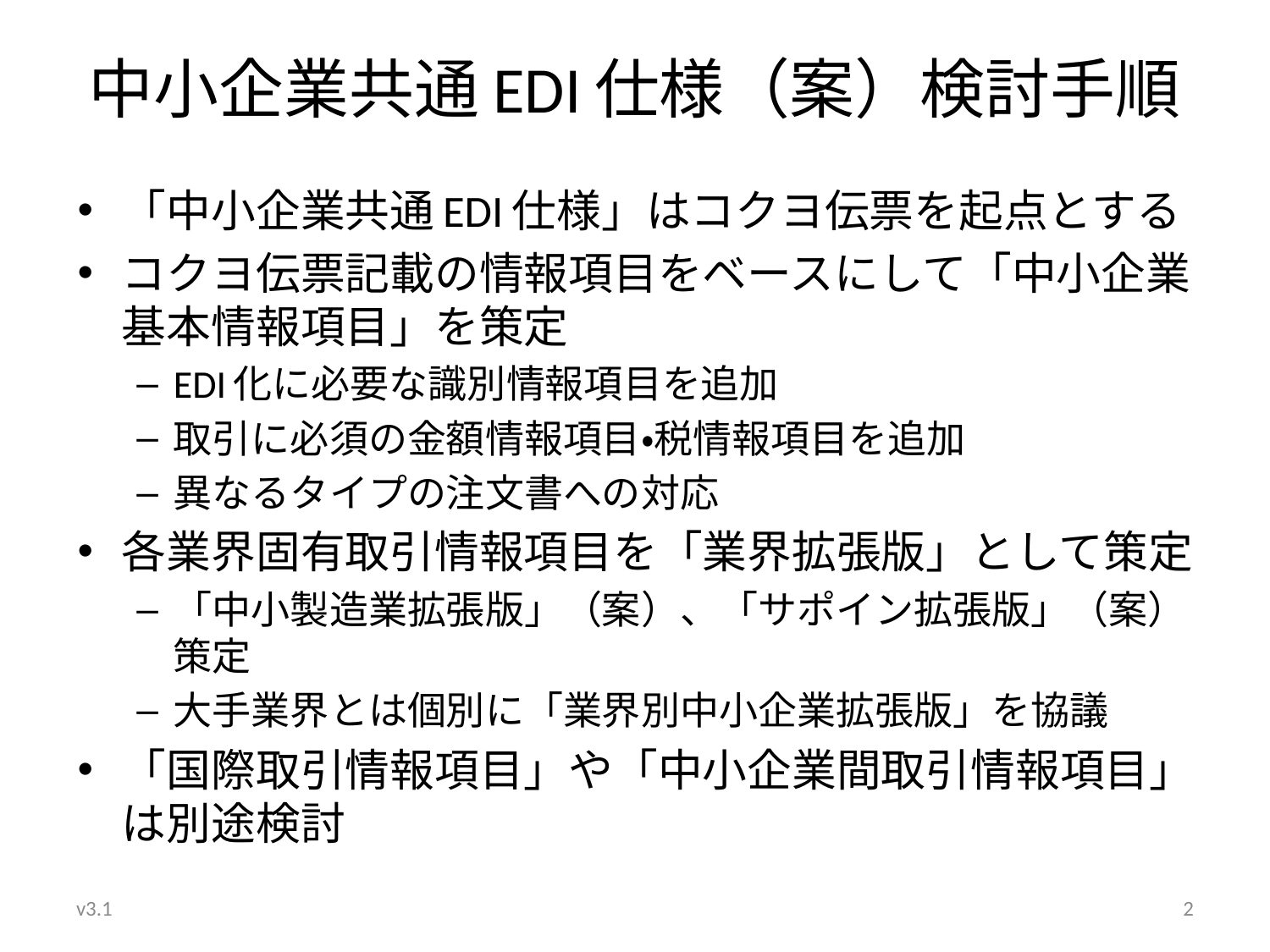

# 中小企業共通EDI仕様（案）検討手順
「中小企業共通EDI仕様」はコクヨ伝票を起点とする
コクヨ伝票記載の情報項目をベースにして「中小企業基本情報項目」を策定
EDI化に必要な識別情報項目を追加
取引に必須の金額情報項目・税情報項目を追加
異なるタイプの注文書への対応
各業界固有取引情報項目を「業界拡張版」として策定
「中小製造業拡張版」（案）、「サポイン拡張版」（案）策定
大手業界とは個別に「業界別中小企業拡張版」を協議
「国際取引情報項目」や「中小企業間取引情報項目」は別途検討
v3.1
2